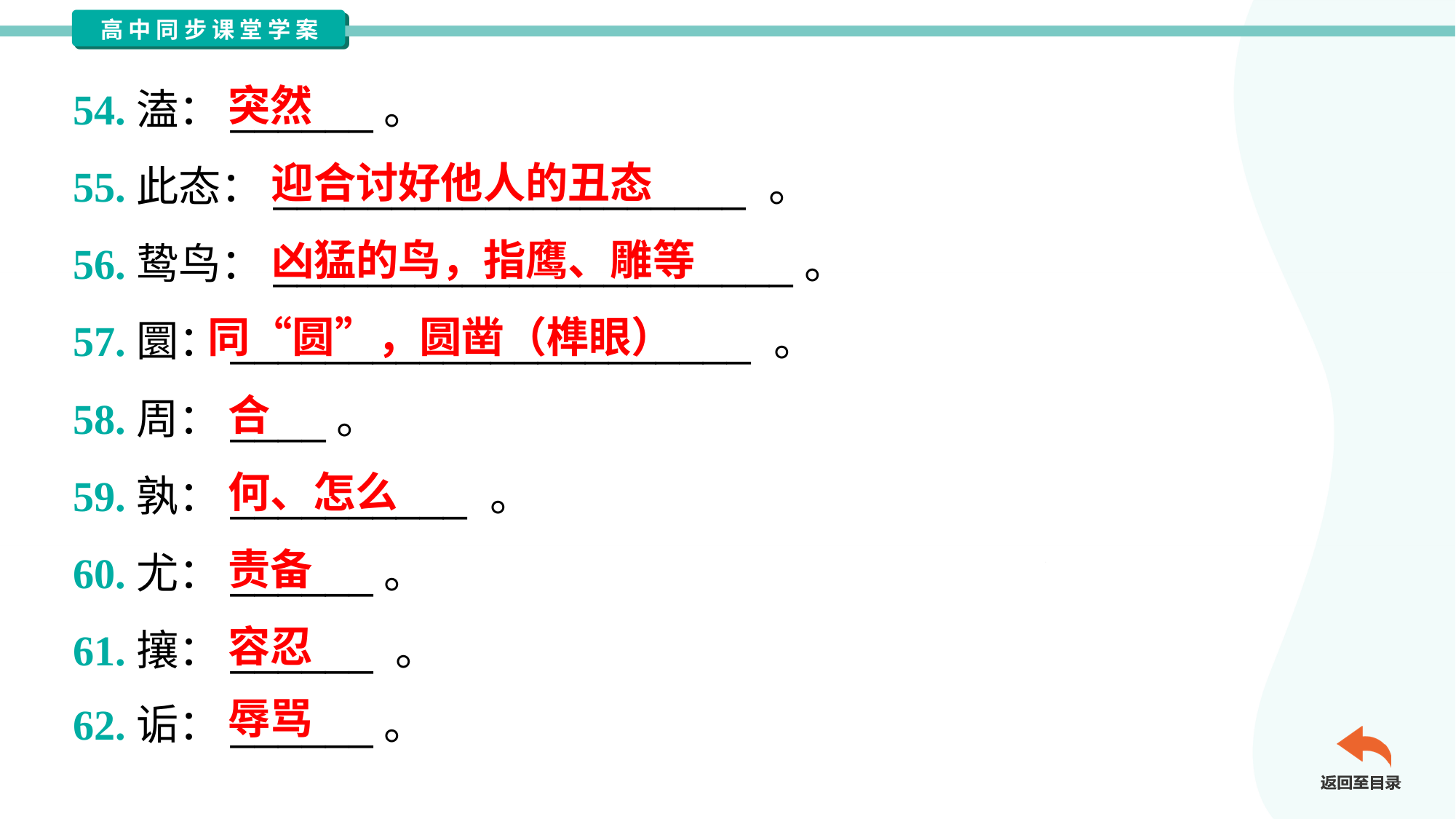

突然
54.溘：______。
55.此态：____________________ 。
56.鸷鸟：______________________。
57.圜：______________________ 。
58.周：____。
59.孰：__________ 。
60.尤：______。
61.攘：______ 。
62.诟：______。
迎合讨好他人的丑态
凶猛的鸟，指鹰、雕等
同“圆”，圆凿（榫眼）
合
何、怎么
责备
容忍
辱骂